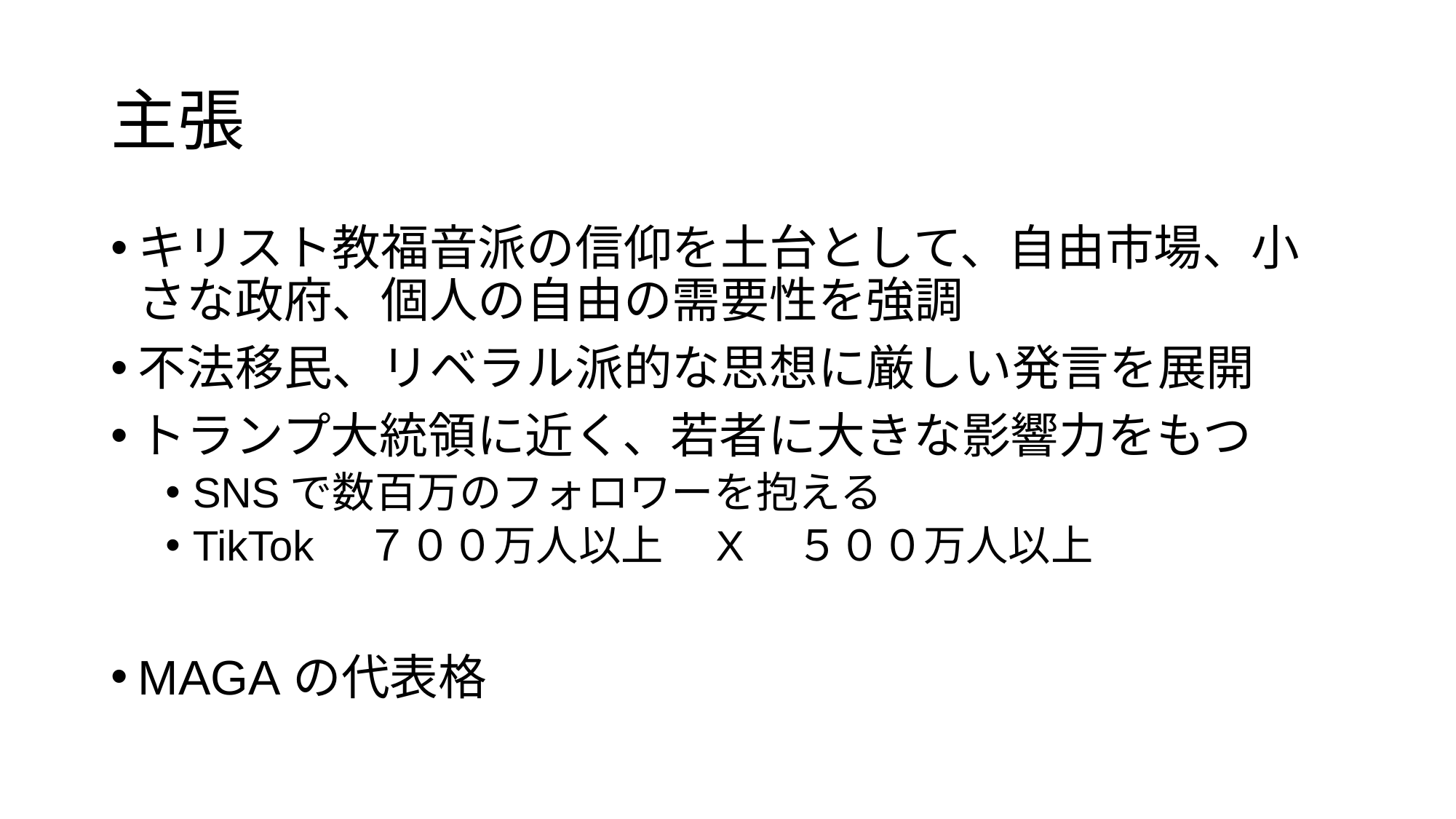

# 主張
キリスト教福音派の信仰を土台として、自由市場、小さな政府、個人の自由の需要性を強調
不法移民、リベラル派的な思想に厳しい発言を展開
トランプ大統領に近く、若者に大きな影響力をもつ
SNSで数百万のフォロワーを抱える
TikTok　７００万人以上　X　５００万人以上

MAGAの代表格